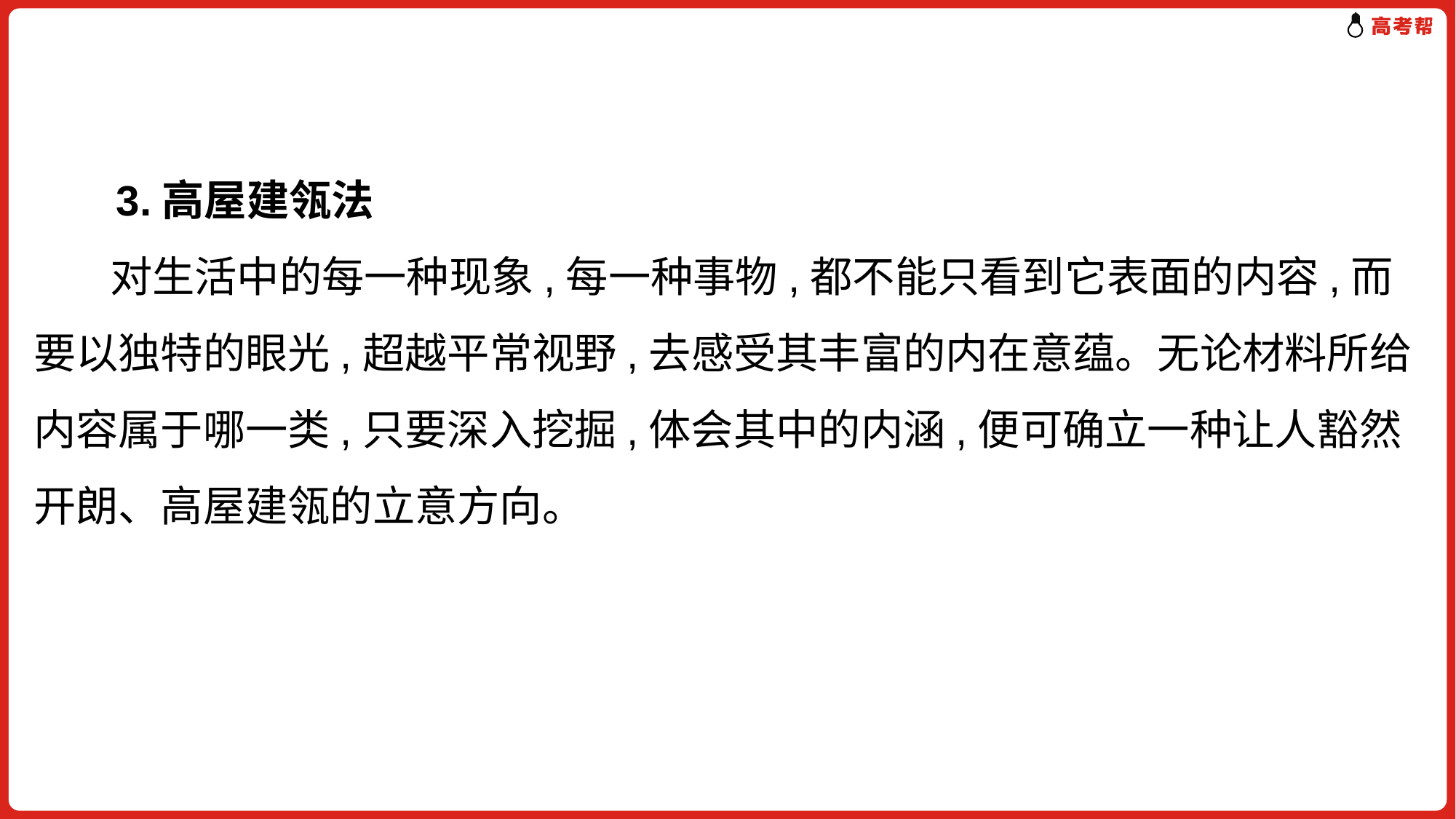

3.高屋建瓴法
       对生活中的每一种现象,每一种事物,都不能只看到它表面的内容,而要以独特的眼光,超越平常视野,去感受其丰富的内在意蕴。无论材料所给内容属于哪一类,只要深入挖掘,体会其中的内涵,便可确立一种让人豁然开朗、高屋建瓴的立意方向。